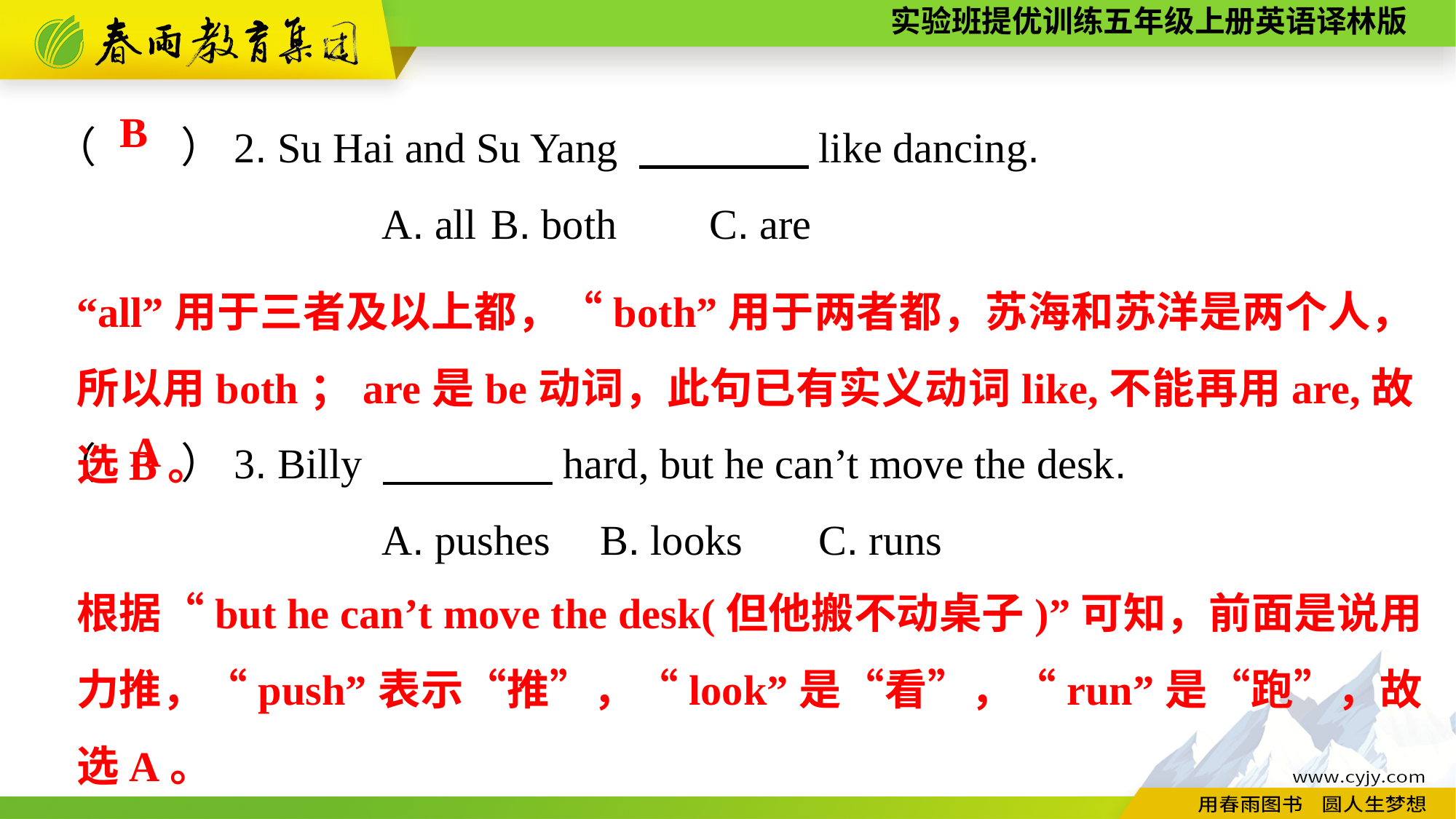

（　　）2. Su Hai and Su Yang 　　　　like dancing.
			A. all	B. both	C. are

（　　）3. Billy 　　　　hard, but he can’t move the desk.
			A. pushes	B. looks	C. runs
B
“all”用于三者及以上都，“both”用于两者都，苏海和苏洋是两个人，所以用both；are是be动词，此句已有实义动词like,不能再用are,故选B。
A
根据“but he can’t move the desk(但他搬不动桌子)”可知，前面是说用力推，“push”表示“推”，“look”是“看”，“run”是“跑”，故选A。